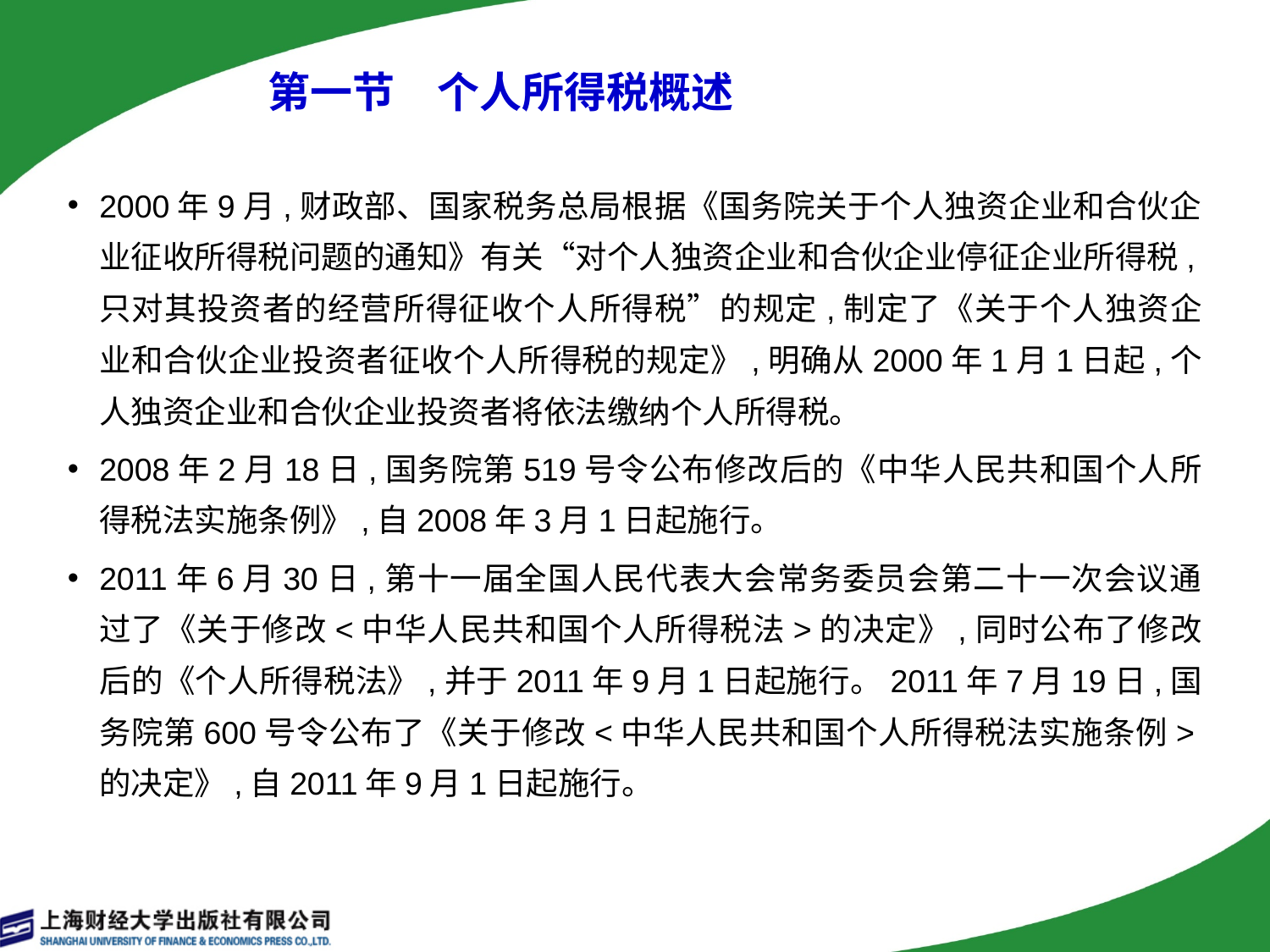

第一节　个人所得税概述
2000年9月,财政部、国家税务总局根据《国务院关于个人独资企业和合伙企业征收所得税问题的通知》有关“对个人独资企业和合伙企业停征企业所得税,只对其投资者的经营所得征收个人所得税”的规定,制定了《关于个人独资企业和合伙企业投资者征收个人所得税的规定》,明确从2000年1月1日起,个人独资企业和合伙企业投资者将依法缴纳个人所得税。
2008年2月18日,国务院第519号令公布修改后的《中华人民共和国个人所得税法实施条例》,自2008年3月1日起施行。
2011年6月30日,第十一届全国人民代表大会常务委员会第二十一次会议通过了《关于修改<中华人民共和国个人所得税法>的决定》,同时公布了修改后的《个人所得税法》,并于2011年9月1日起施行。2011年7月19日,国务院第600号令公布了《关于修改<中华人民共和国个人所得税法实施条例>的决定》,自2011年9月1日起施行。